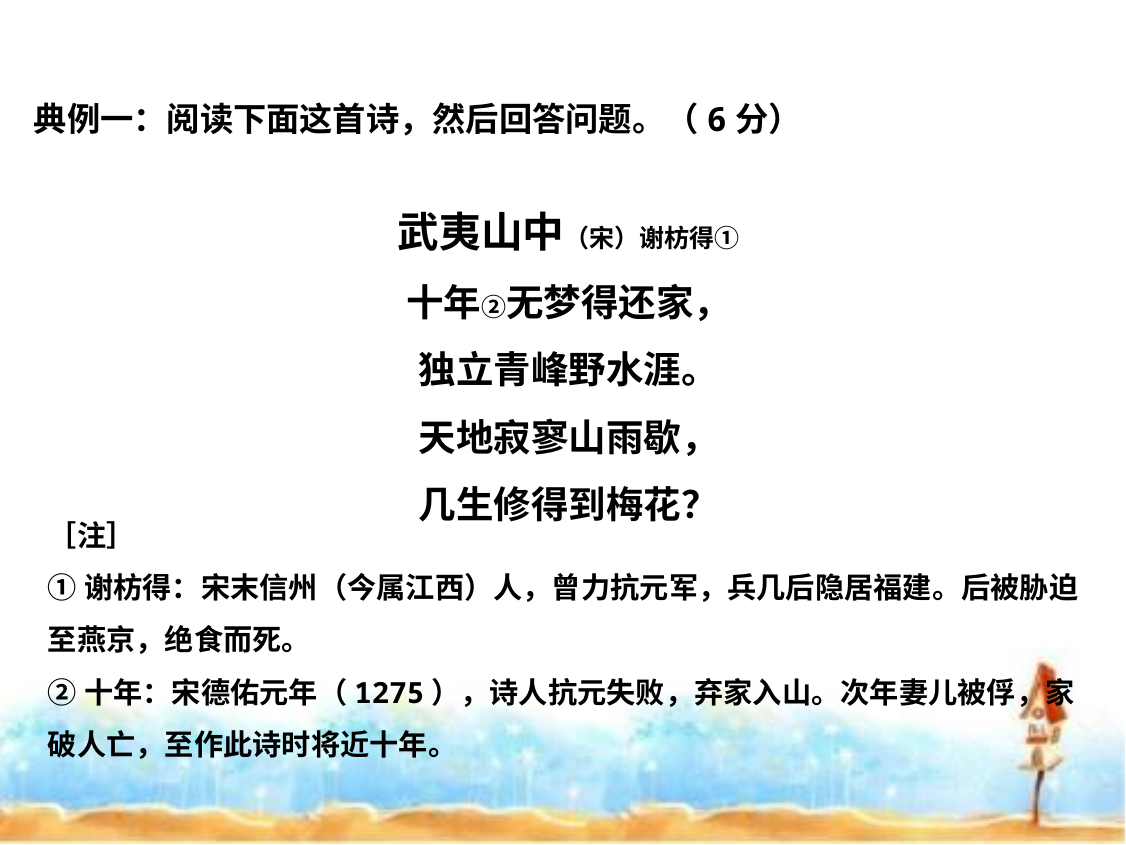

典例一：阅读下面这首诗，然后回答问题。（6分）
武夷山中（宋）谢枋得①
十年②无梦得还家，
独立青峰野水涯。
天地寂寥山雨歇，
几生修得到梅花？
［注］
①谢枋得：宋末信州（今属江西）人，曾力抗元军，兵几后隐居福建。后被胁迫至燕京，绝食而死。
②十年：宋德佑元年（1275），诗人抗元失败，弃家入山。次年妻儿被俘，家破人亡，至作此诗时将近十年。